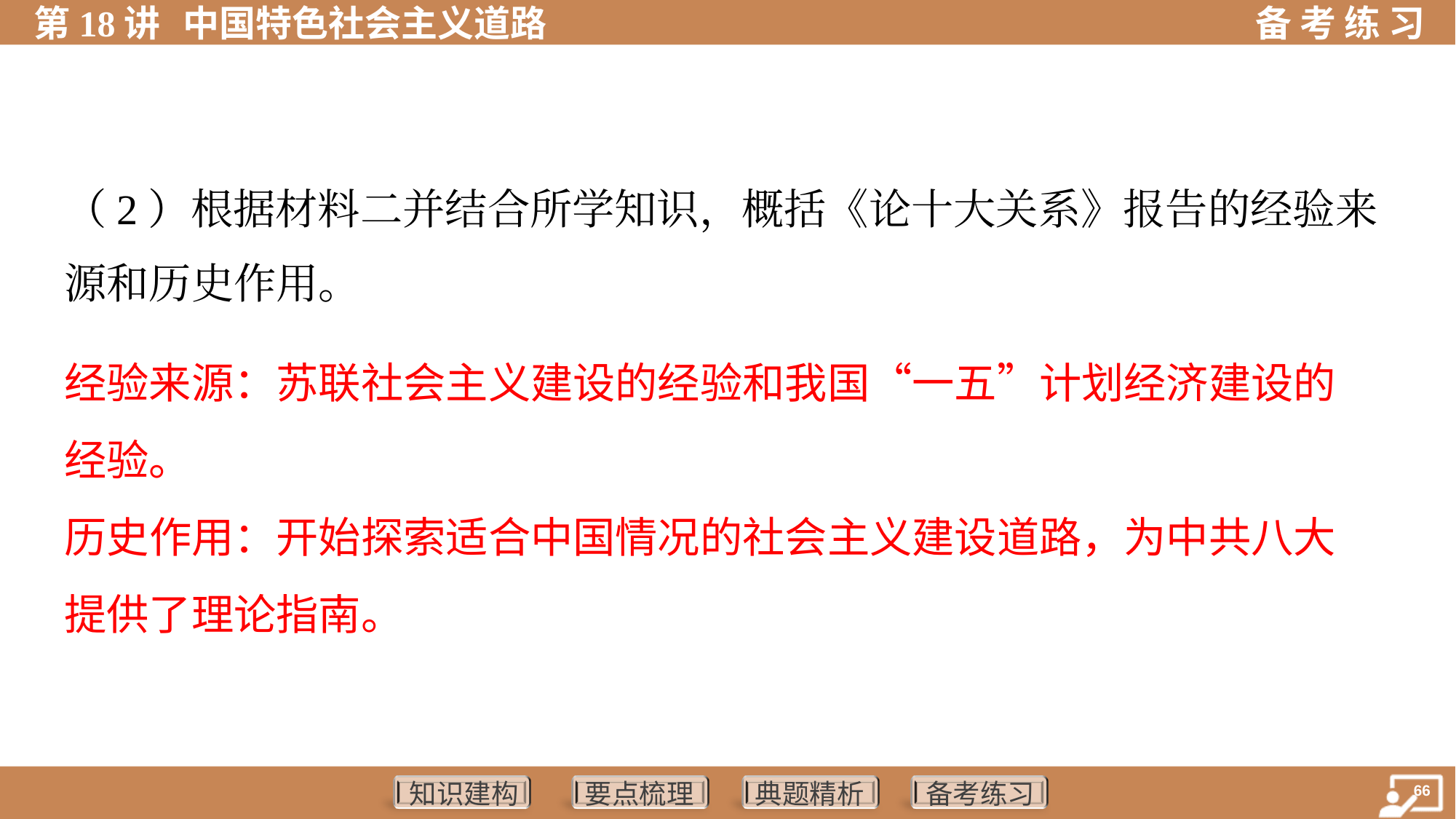

（2）根据材料二并结合所学知识，概括《论十大关系》报告的经验来
源和历史作用。
经验来源：苏联社会主义建设的经验和我国“一五”计划经济建设的
经验。
历史作用：开始探索适合中国情况的社会主义建设道路，为中共八大
提供了理论指南。